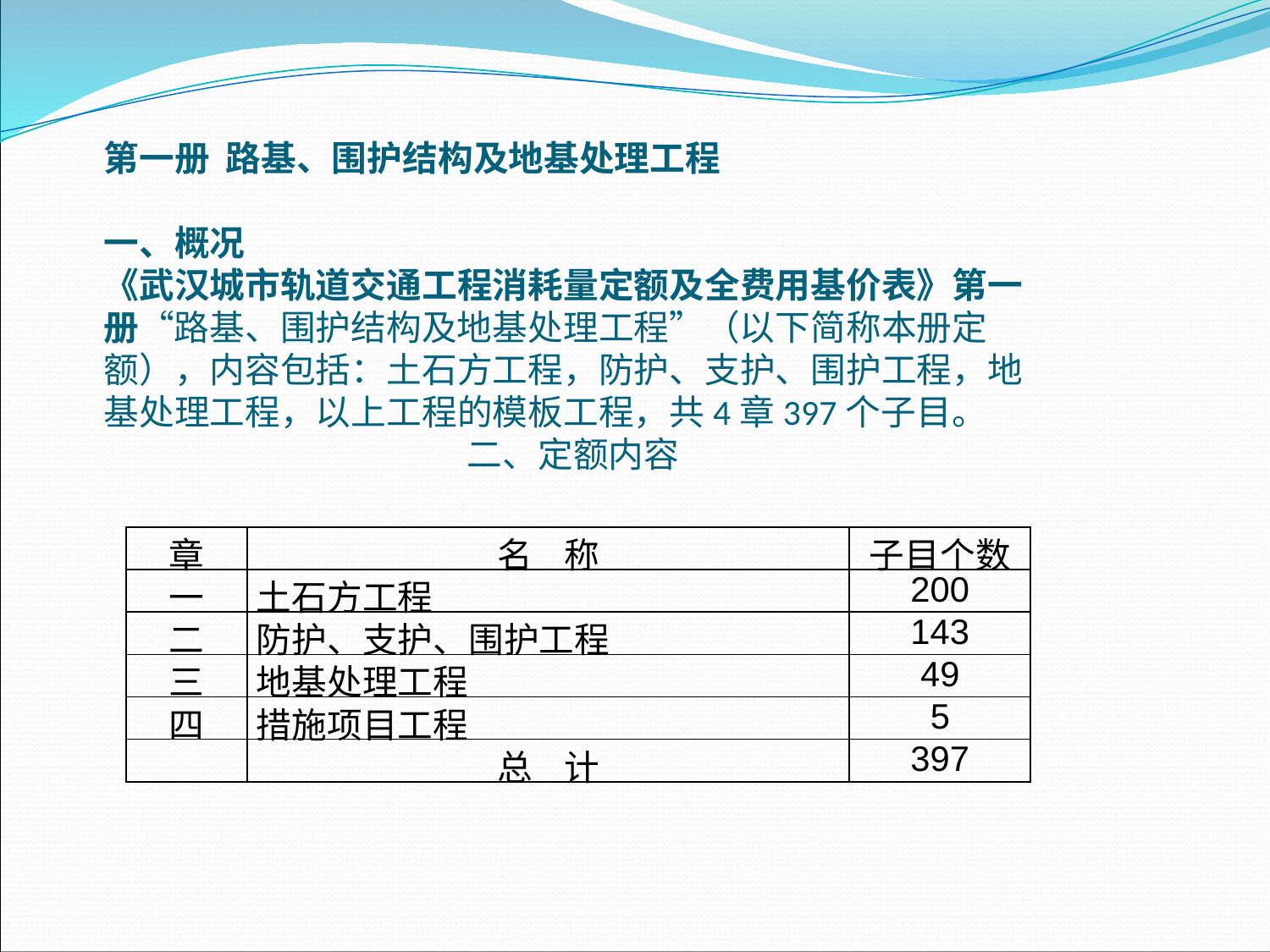

第一册  路基、围护结构及地基处理工程 一、概况《武汉城市轨道交通工程消耗量定额及全费用基价表》第一册“路基、围护结构及地基处理工程”（以下简称本册定额），内容包括：土石方工程，防护、支护、围护工程，地基处理工程，以上工程的模板工程，共4章397个子目。二、定额内容
| 章 | 名 称 | 子目个数 |
| --- | --- | --- |
| 一 | 土石方工程 | 200 |
| 二 | 防护、支护、围护工程 | 143 |
| 三 | 地基处理工程 | 49 |
| 四 | 措施项目工程 | 5 |
|  | 总 计 | 397 |
2